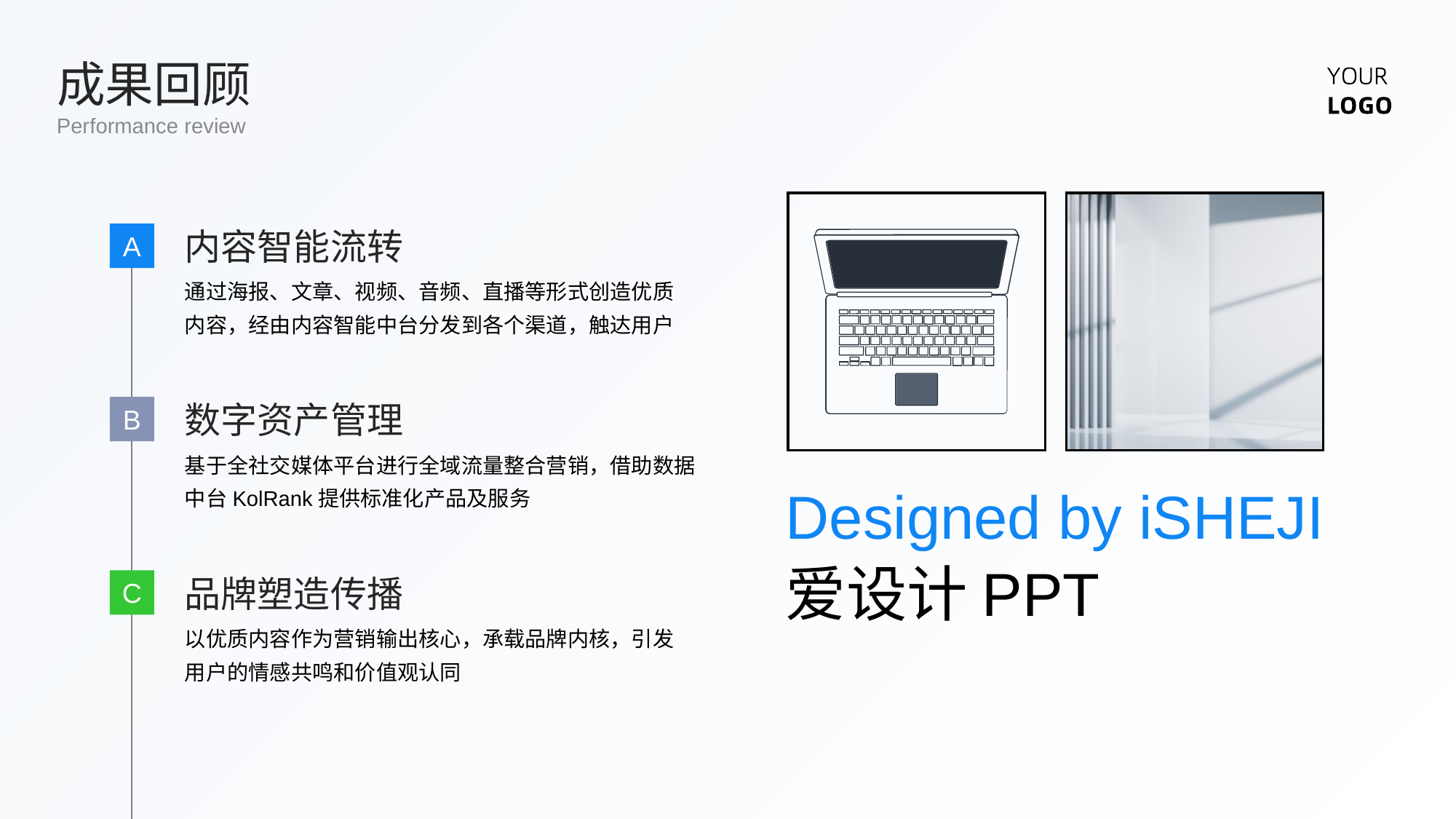

成果回顾

Performance review

A
内容智能流转

通过海报、文章、视频、音频、直播等形式创造优质内容，经由内容智能中台分发到各个渠道，触达用户
B
数字资产管理
基于全社交媒体平台进行全域流量整合营销，借助数据中台KolRank提供标准化产品及服务
Designed by iSHEJI
爱设计PPT
C
品牌塑造传播
以优质内容作为营销输出核心，承载品牌内核，引发用户的情感共鸣和价值观认同